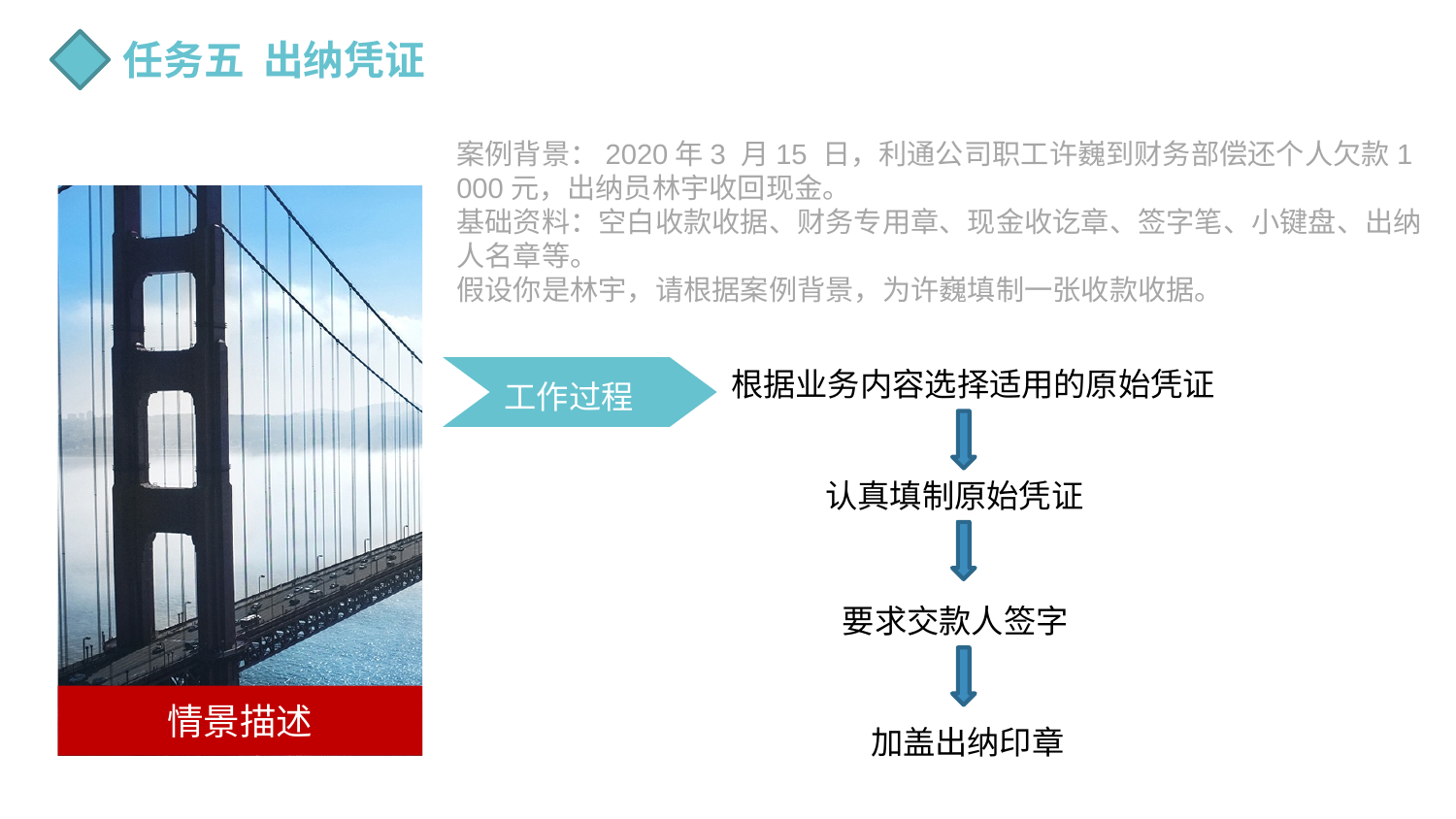

任务五  出纳凭证

案例背景：2020年3 月15 日，利通公司职工许巍到财务部偿还个人欠款1 000元，出纳员林宇收回现金。
基础资料：空白收款收据、财务专用章、现金收讫章、签字笔、小键盘、出纳人名章等。
假设你是林宇，请根据案例背景，为许巍填制一张收款收据。

情景描述
工作过程
根据业务内容选择适用的原始凭证

认真填制原始凭证

要求交款人签字

加盖出纳印章